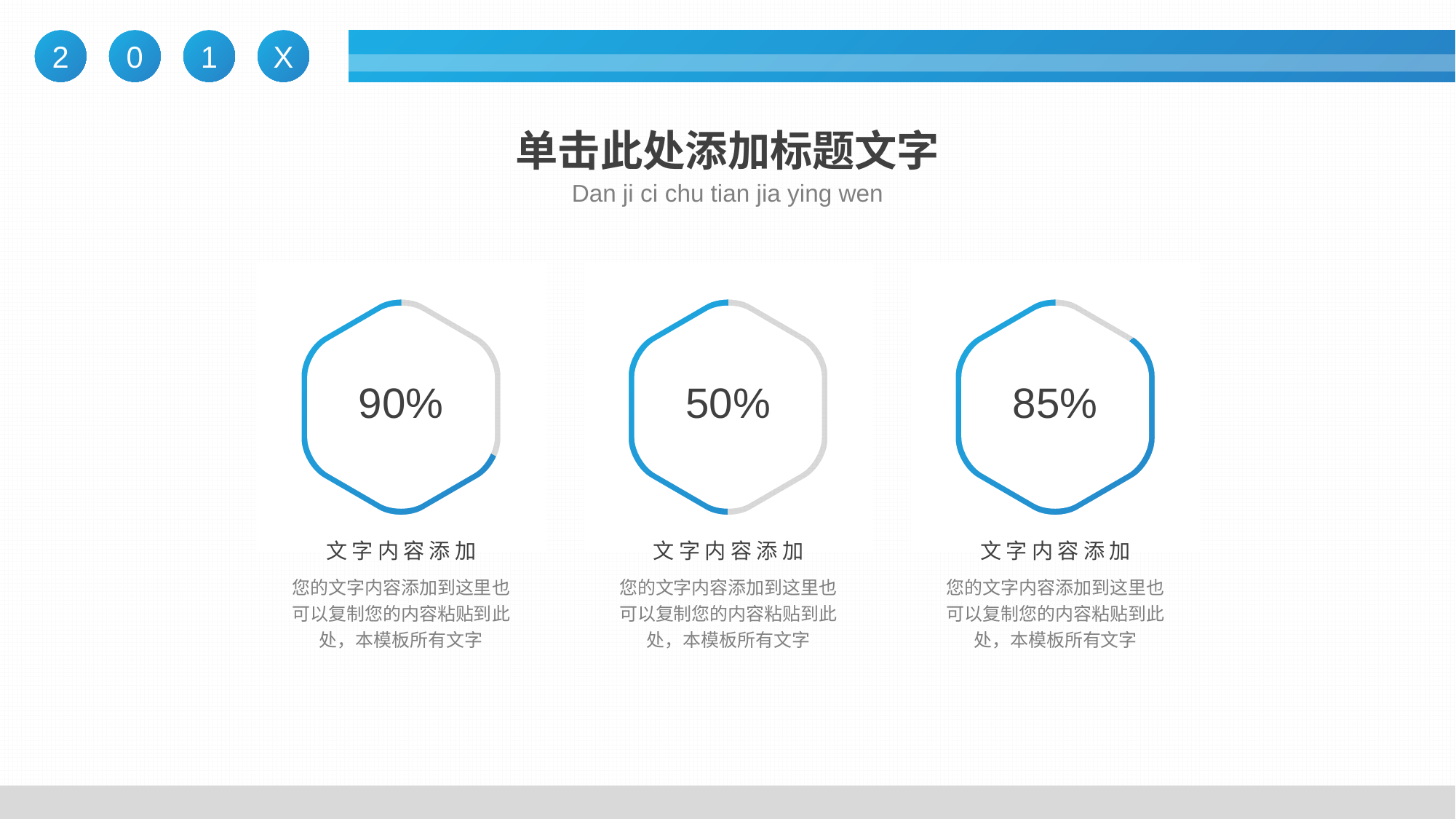

# 单击此处添加标题文字
Dan ji ci chu tian jia ying wen

90%
文字内容添加
您的文字内容添加到这里也可以复制您的内容粘贴到此处，本模板所有文字

50%
文字内容添加
您的文字内容添加到这里也可以复制您的内容粘贴到此处，本模板所有文字

85%
文字内容添加
您的文字内容添加到这里也可以复制您的内容粘贴到此处，本模板所有文字